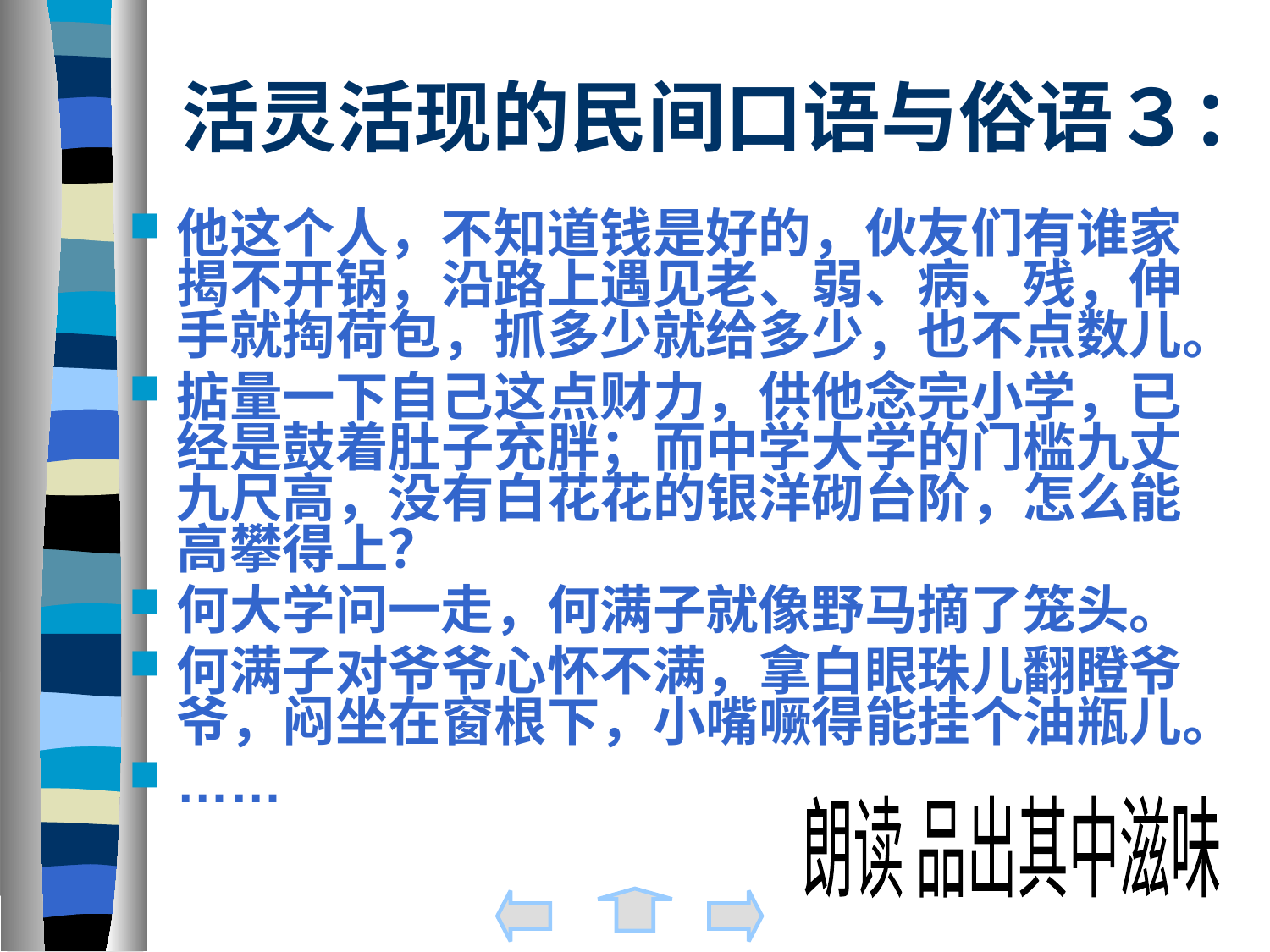

# 活灵活现的民间口语与俗语３：
他这个人，不知道钱是好的，伙友们有谁家揭不开锅，沿路上遇见老、弱、病、残，伸手就掏荷包，抓多少就给多少，也不点数儿。
掂量一下自己这点财力，供他念完小学，已经是鼓着肚子充胖；而中学大学的门槛九丈九尺高，没有白花花的银洋砌台阶，怎么能高攀得上？
何大学问一走，何满子就像野马摘了笼头。
何满子对爷爷心怀不满，拿白眼珠儿翻瞪爷爷，闷坐在窗根下，小嘴噘得能挂个油瓶儿。
……
朗读 品出其中滋味